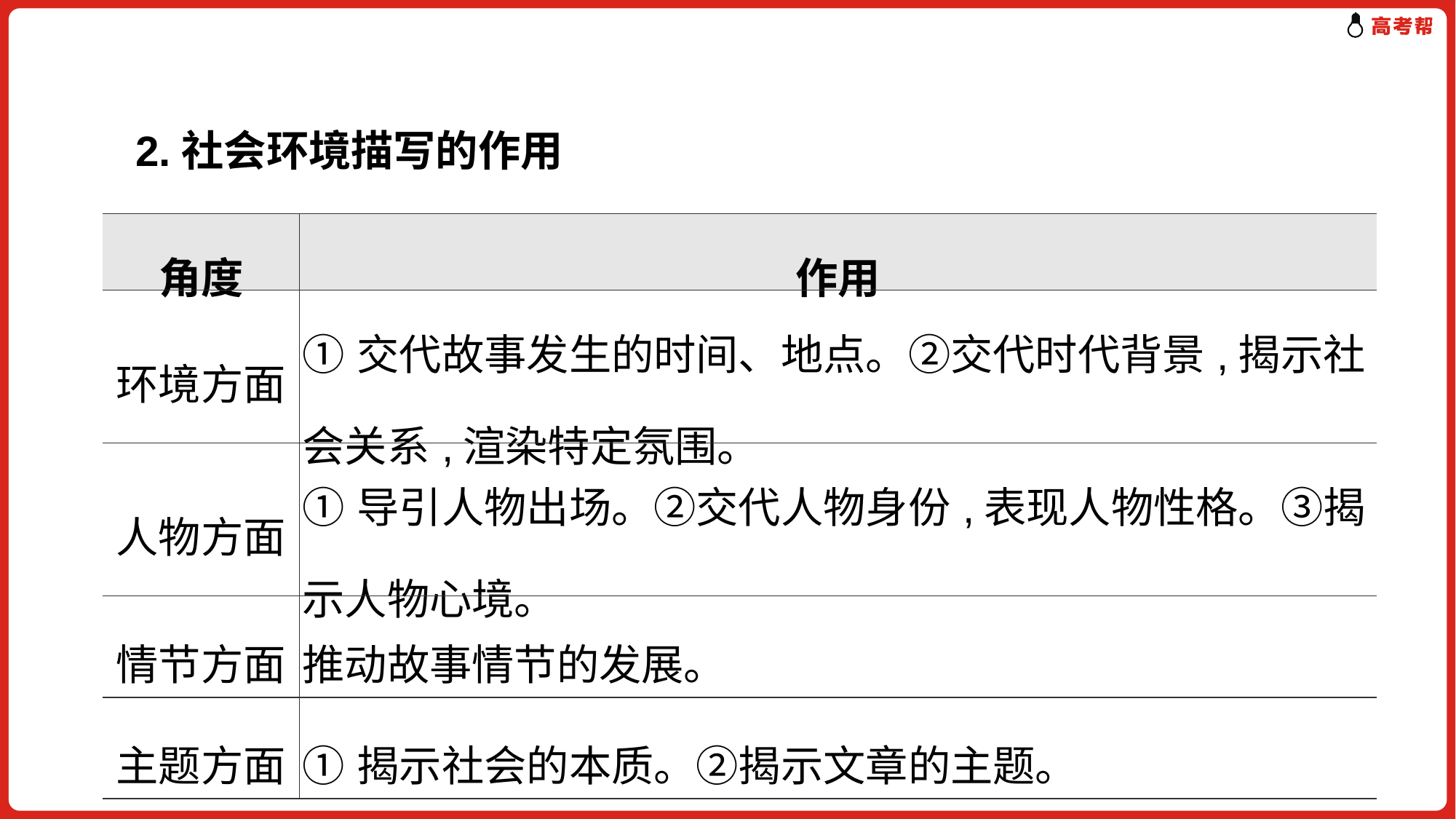

2.社会环境描写的作用
| 角度 | 作用 |
| --- | --- |
| 环境方面 | ①交代故事发生的时间、地点。②交代时代背景,揭示社会关系,渲染特定氛围。 |
| 人物方面 | ①导引人物出场。②交代人物身份,表现人物性格。③揭示人物心境。 |
| 情节方面 | 推动故事情节的发展。 |
| 主题方面 | ①揭示社会的本质。②揭示文章的主题。 |